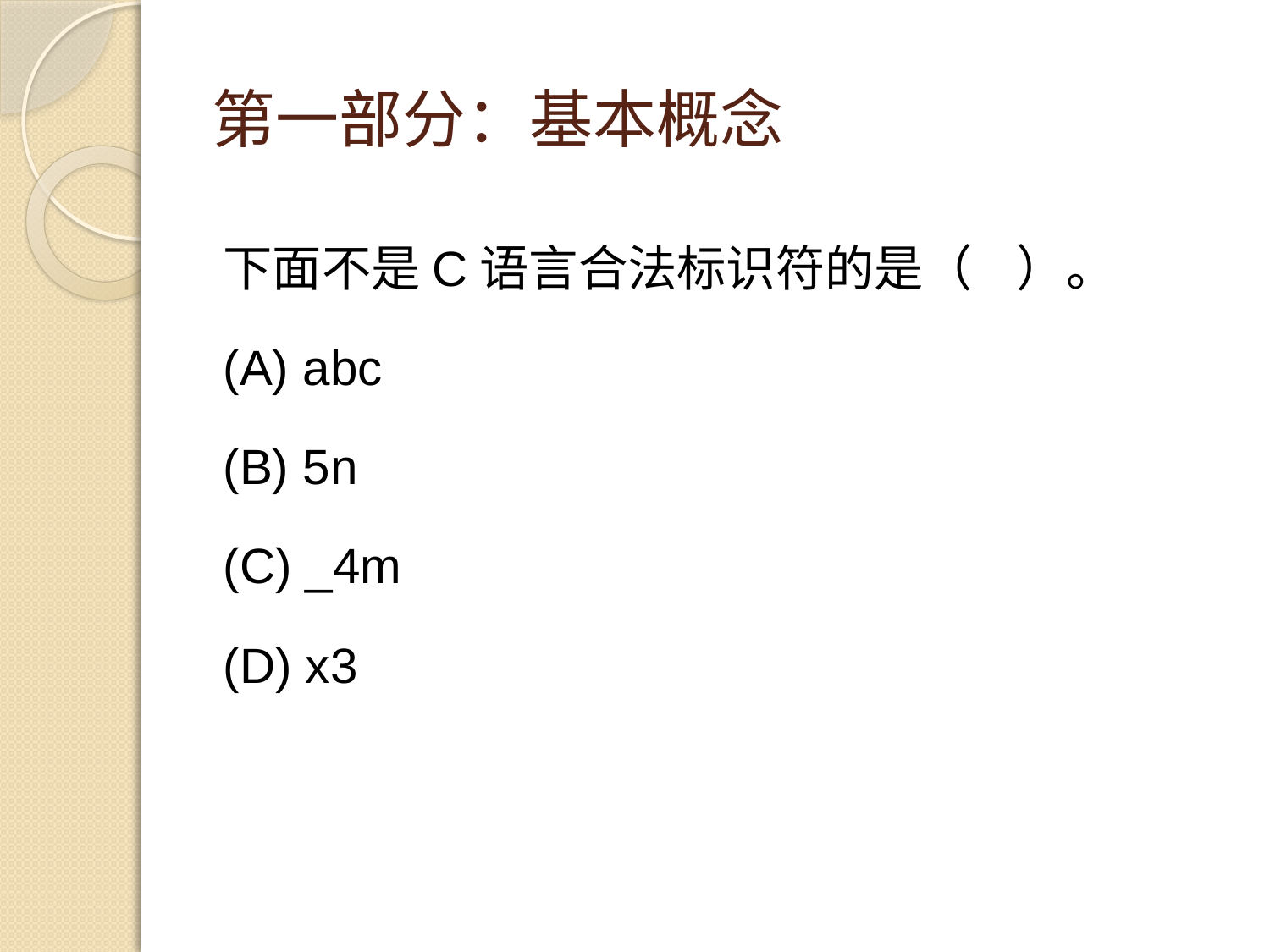

# 第一部分：基本概念
下面不是C语言合法标识符的是（    ）。
(A) abc
(B) 5n
(C) _4m
(D) x3